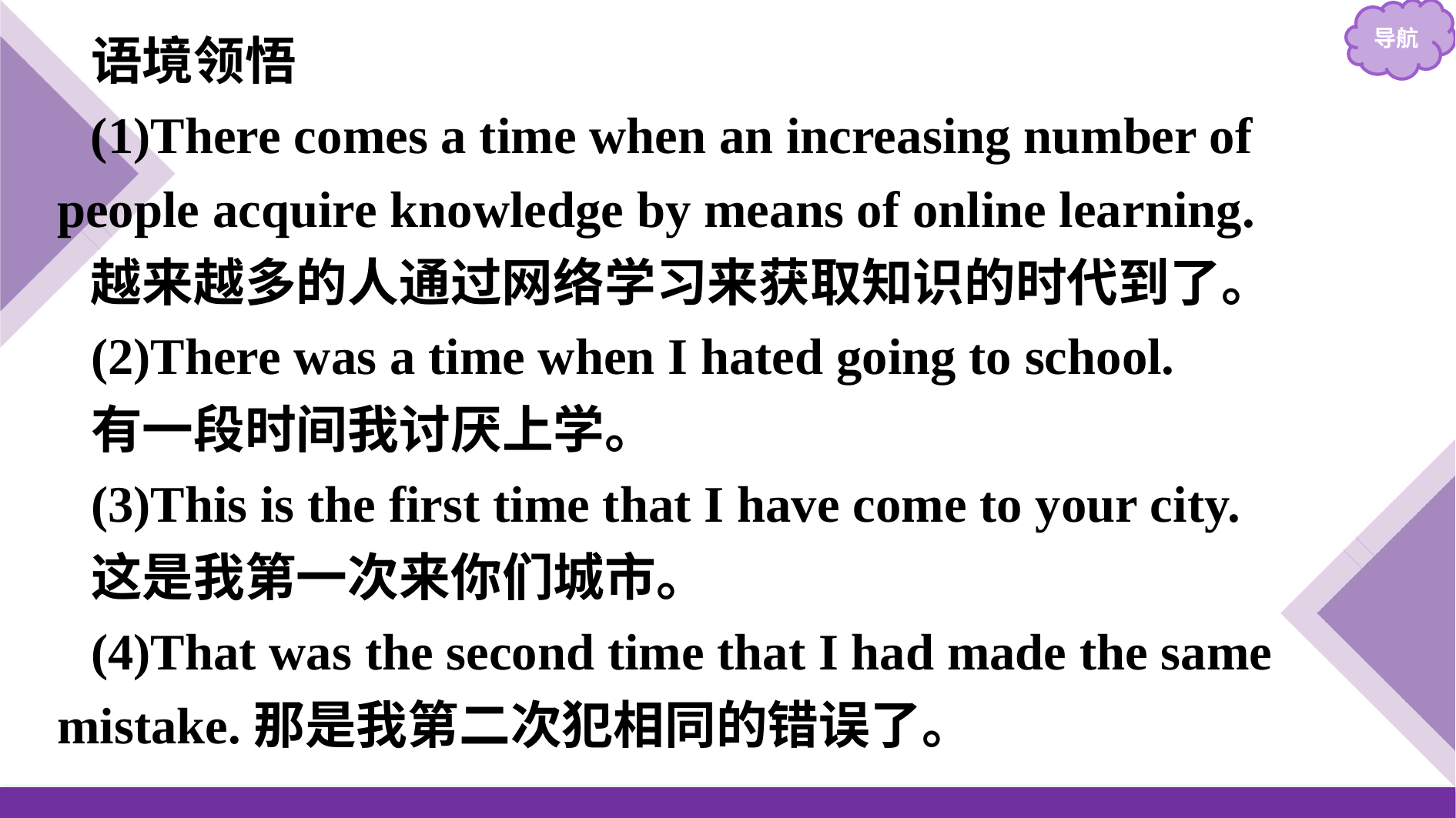

语境领悟
(1)There comes a time when an increasing number of people acquire knowledge by means of online learning.
越来越多的人通过网络学习来获取知识的时代到了。
(2)There was a time when I hated going to school.
有一段时间我讨厌上学。
(3)This is the first time that I have come to your city.
这是我第一次来你们城市。
(4)That was the second time that I had made the same mistake.那是我第二次犯相同的错误了。